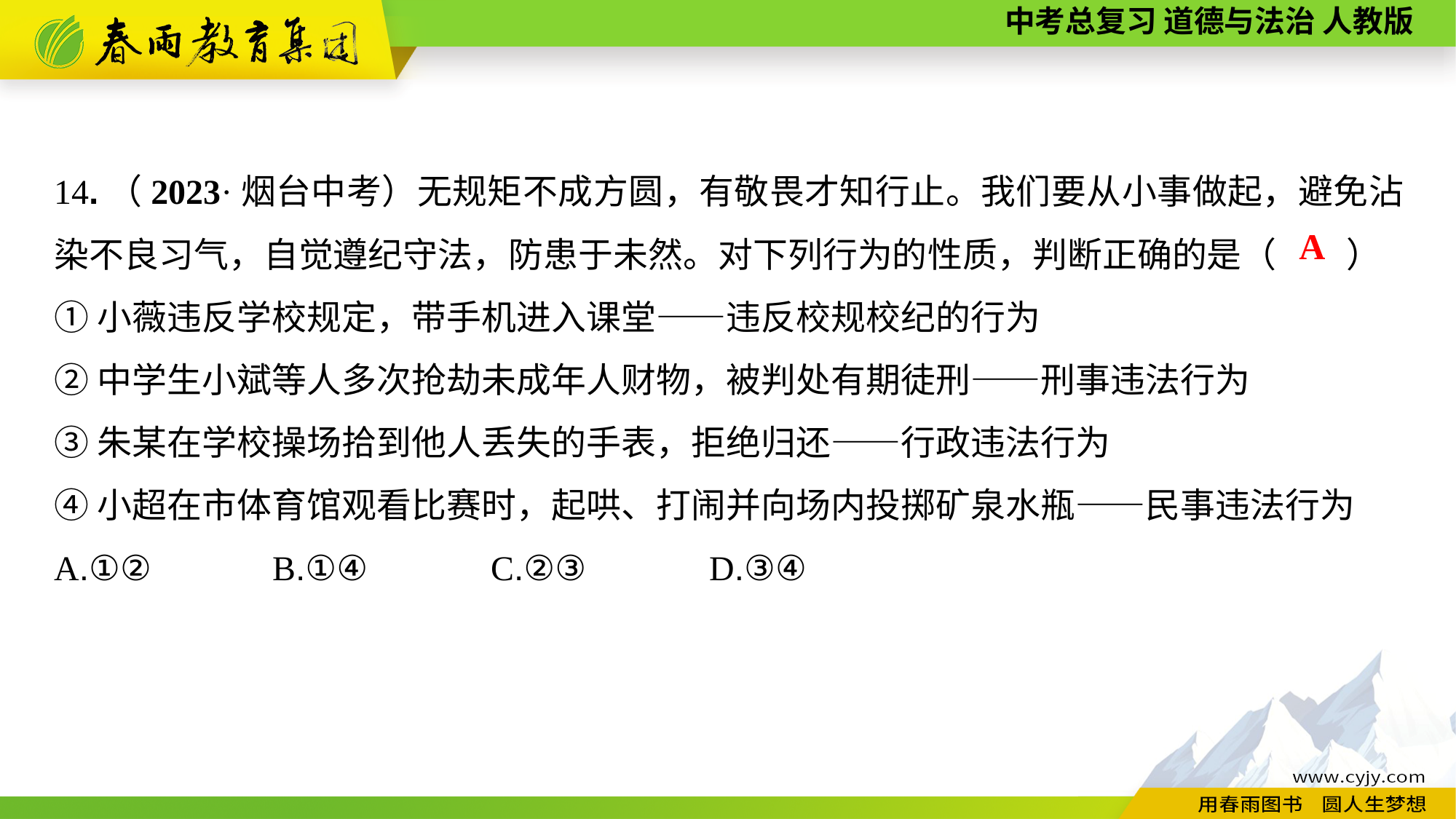

14.（2023·烟台中考）无规矩不成方圆，有敬畏才知行止。我们要从小事做起，避免沾染不良习气，自觉遵纪守法，防患于未然。对下列行为的性质，判断正确的是（　　）
①小薇违反学校规定，带手机进入课堂——违反校规校纪的行为
②中学生小斌等人多次抢劫未成年人财物，被判处有期徒刑——刑事违法行为
③朱某在学校操场拾到他人丢失的手表，拒绝归还——行政违法行为
④小超在市体育馆观看比赛时，起哄、打闹并向场内投掷矿泉水瓶——民事违法行为
A.①②　	B.①④　	C.②③　	D.③④
A